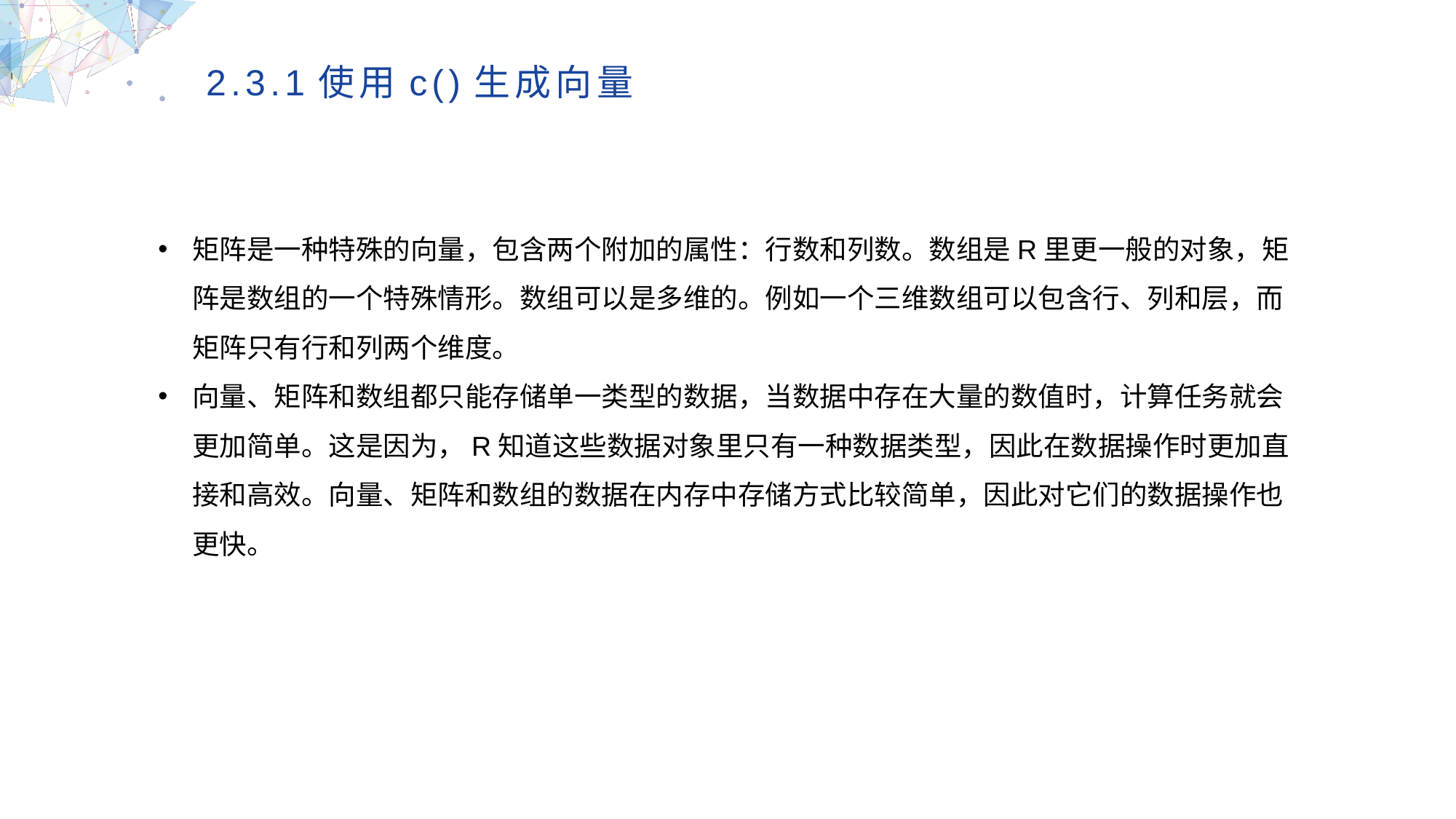

2.3.1使用c()生成向量
矩阵是一种特殊的向量，包含两个附加的属性：行数和列数。数组是R里更一般的对象，矩阵是数组的一个特殊情形。数组可以是多维的。例如一个三维数组可以包含行、列和层，而矩阵只有行和列两个维度。
向量、矩阵和数组都只能存储单一类型的数据，当数据中存在大量的数值时，计算任务就会更加简单。这是因为，R知道这些数据对象里只有一种数据类型，因此在数据操作时更加直接和高效。向量、矩阵和数组的数据在内存中存储方式比较简单，因此对它们的数据操作也更快。

MULTIPURPOSE PRESENTATION TEMPLATE | UNIQUE DESIGN
Welcome Message
Please replace text, click add relevant headline, modify the text content, also can copy your content to this directly. Please replace text, click add relevant headline, modify the text content, also can copy your content to this directly.